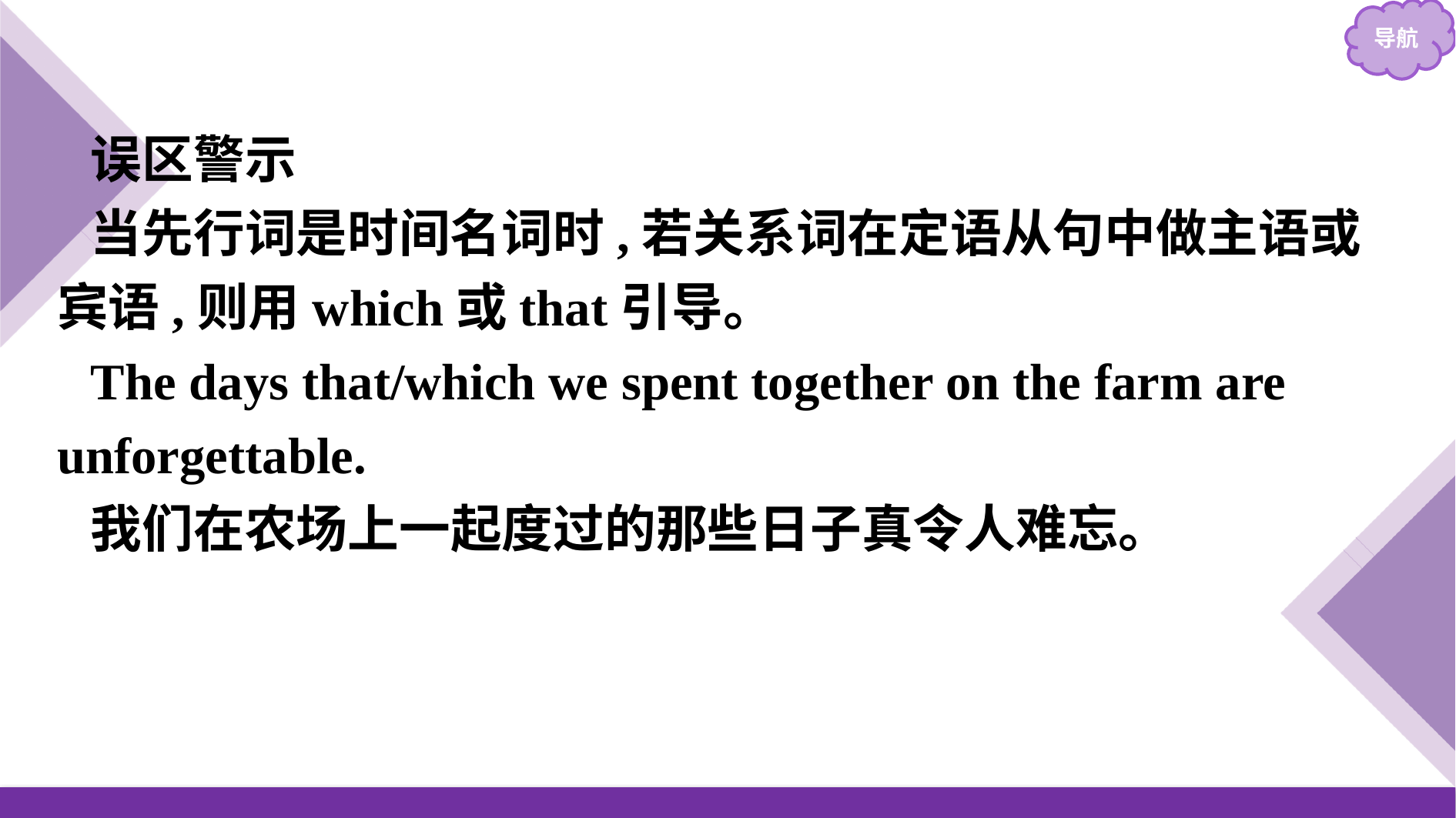

误区警示
当先行词是时间名词时,若关系词在定语从句中做主语或宾语,则用which或that引导。
The days that/which we spent together on the farm are unforgettable.
我们在农场上一起度过的那些日子真令人难忘。